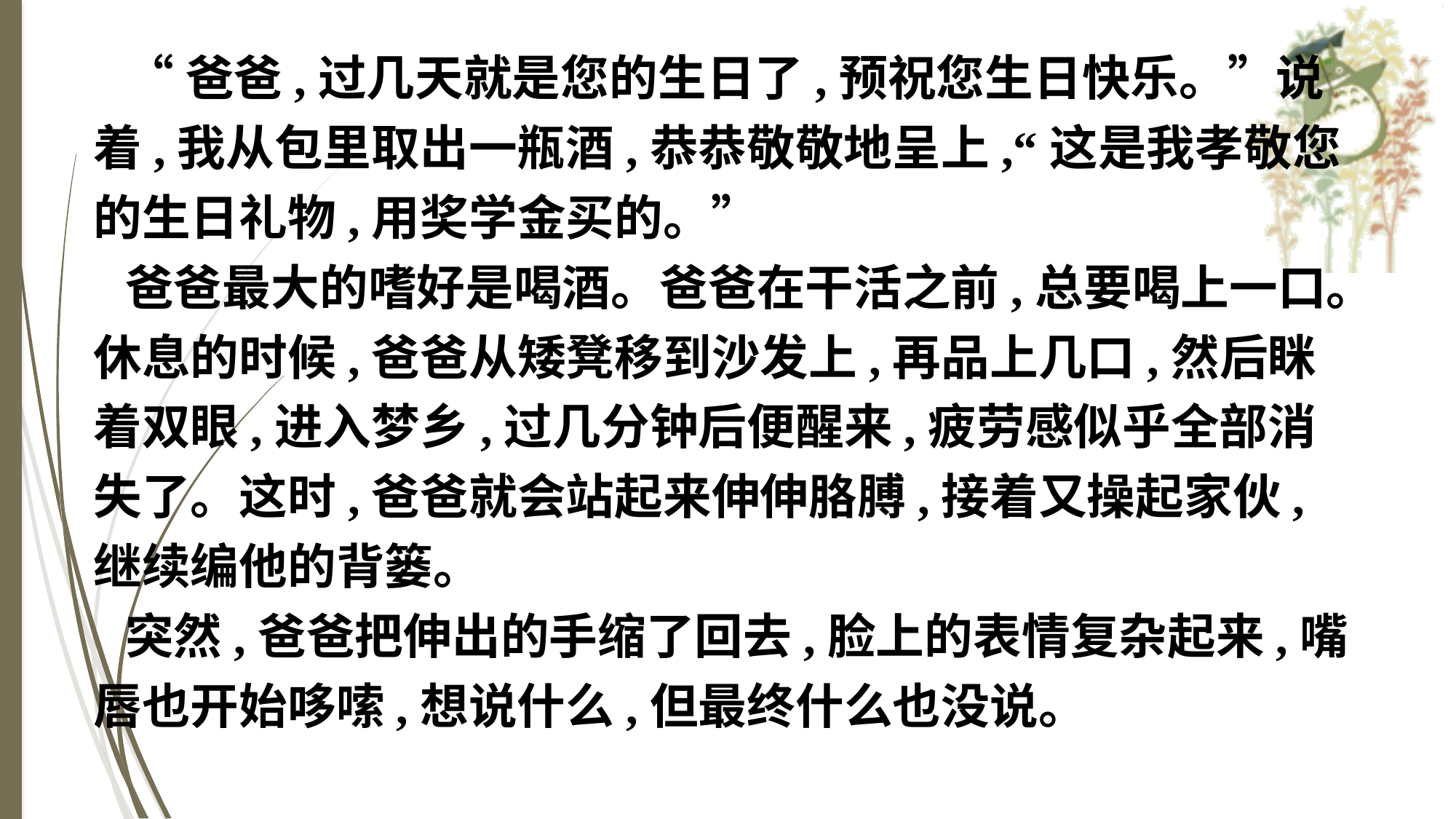

“爸爸,过几天就是您的生日了,预祝您生日快乐。”说着,我从包里取出一瓶酒,恭恭敬敬地呈上,“这是我孝敬您的生日礼物,用奖学金买的。”
爸爸最大的嗜好是喝酒。爸爸在干活之前,总要喝上一口。休息的时候,爸爸从矮凳移到沙发上,再品上几口,然后眯着双眼,进入梦乡,过几分钟后便醒来,疲劳感似乎全部消失了。这时,爸爸就会站起来伸伸胳膊,接着又操起家伙,继续编他的背篓。
突然,爸爸把伸出的手缩了回去,脸上的表情复杂起来,嘴唇也开始哆嗦,想说什么,但最终什么也没说。